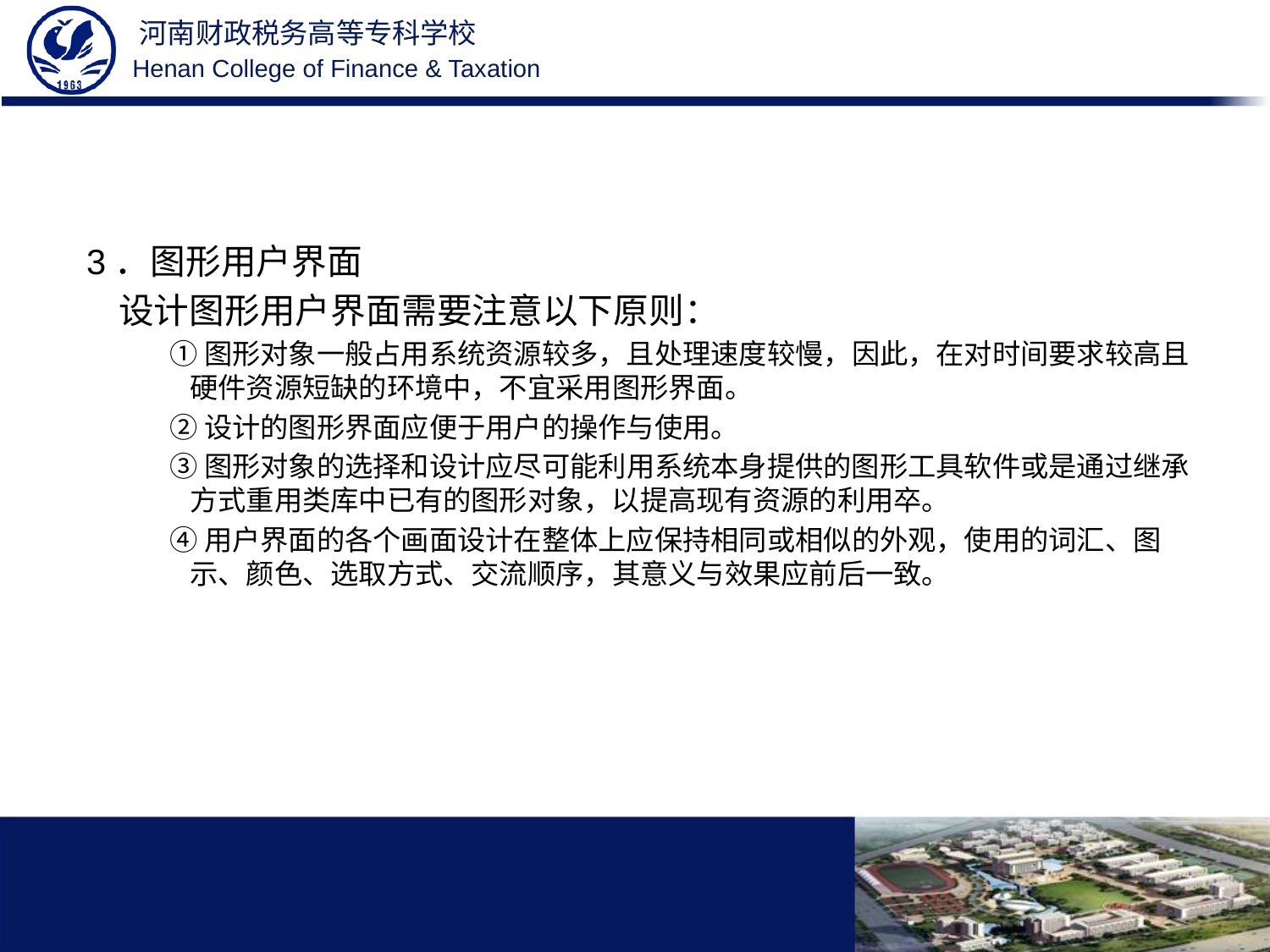

#
3．图形用户界面
   设计图形用户界面需要注意以下原则：
   ①图形对象一般占用系统资源较多，且处理速度较慢，因此，在对时间要求较高且硬件资源短缺的环境中，不宜采用图形界面。
   ②设计的图形界面应便于用户的操作与使用。
   ③图形对象的选择和设计应尽可能利用系统本身提供的图形工具软件或是通过继承方式重用类库中已有的图形对象，以提高现有资源的利用卒。
   ④用户界面的各个画面设计在整体上应保持相同或相似的外观，使用的词汇、图示、颜色、选取方式、交流顺序，其意义与效果应前后一致。